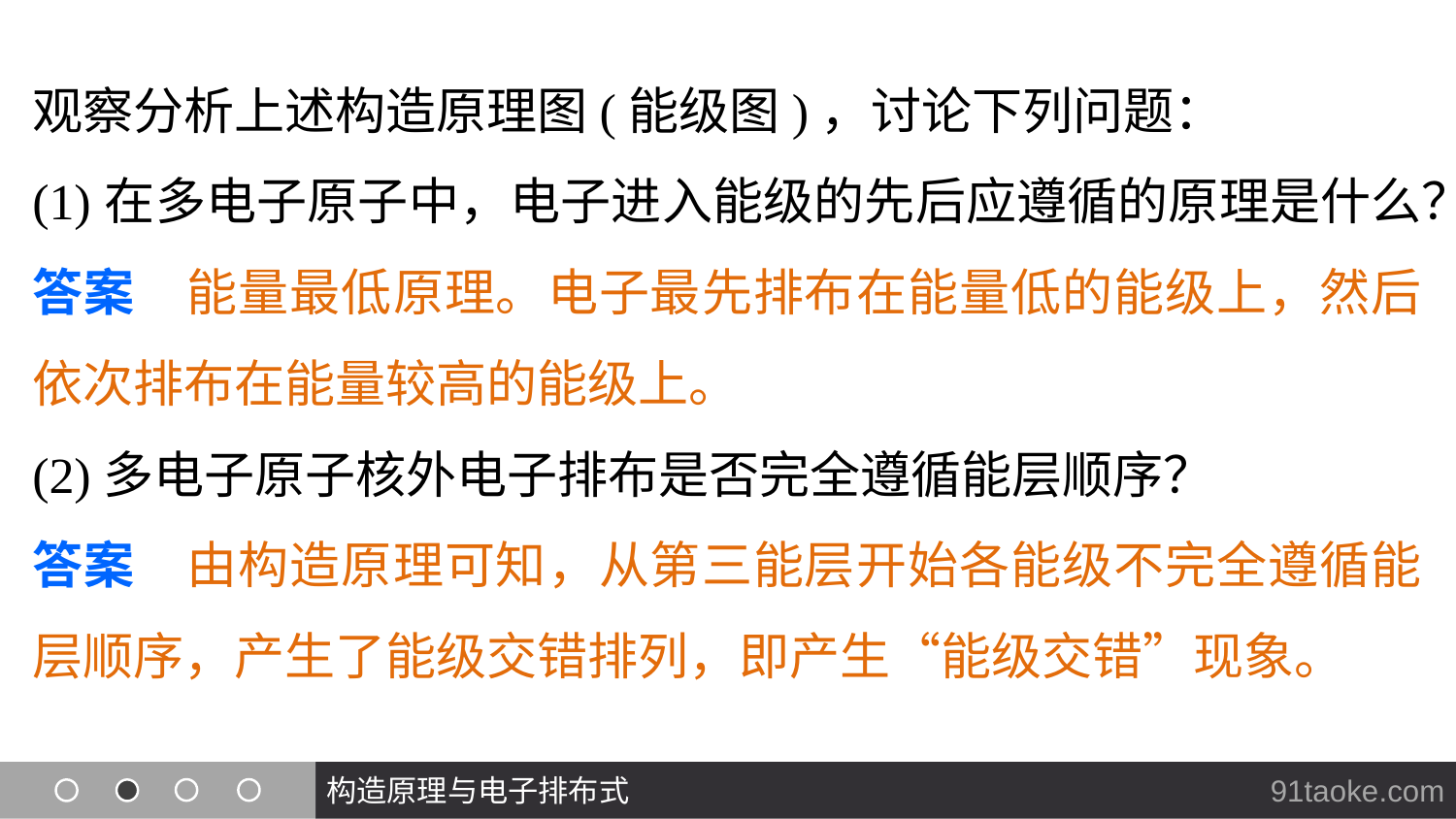

观察分析上述构造原理图(能级图)，讨论下列问题：
(1)在多电子原子中，电子进入能级的先后应遵循的原理是什么？
答案　能量最低原理。电子最先排布在能量低的能级上，然后依次排布在能量较高的能级上。
(2)多电子原子核外电子排布是否完全遵循能层顺序？
答案　由构造原理可知，从第三能层开始各能级不完全遵循能层顺序，产生了能级交错排列，即产生“能级交错”现象。